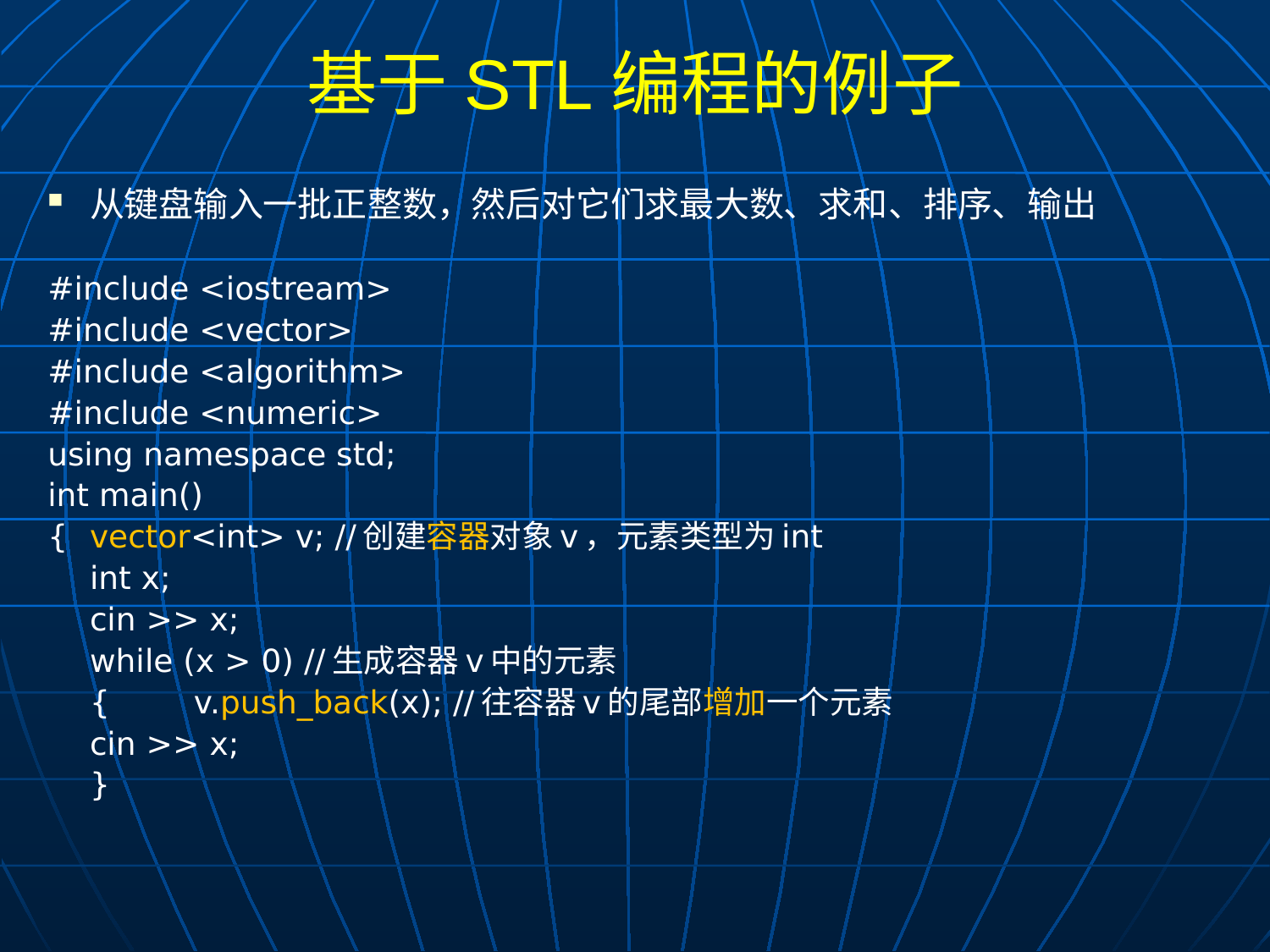

# 基于STL编程的例子
从键盘输入一批正整数，然后对它们求最大数、求和、排序、输出

#include <iostream>
#include <vector>
#include <algorithm>
#include <numeric>
using namespace std;
int main()
{	vector<int> v; //创建容器对象v，元素类型为int
	int x;
	cin >> x;
	while (x > 0) //生成容器v中的元素
	{	v.push_back(x); //往容器v的尾部增加一个元素
		cin >> x;
	}